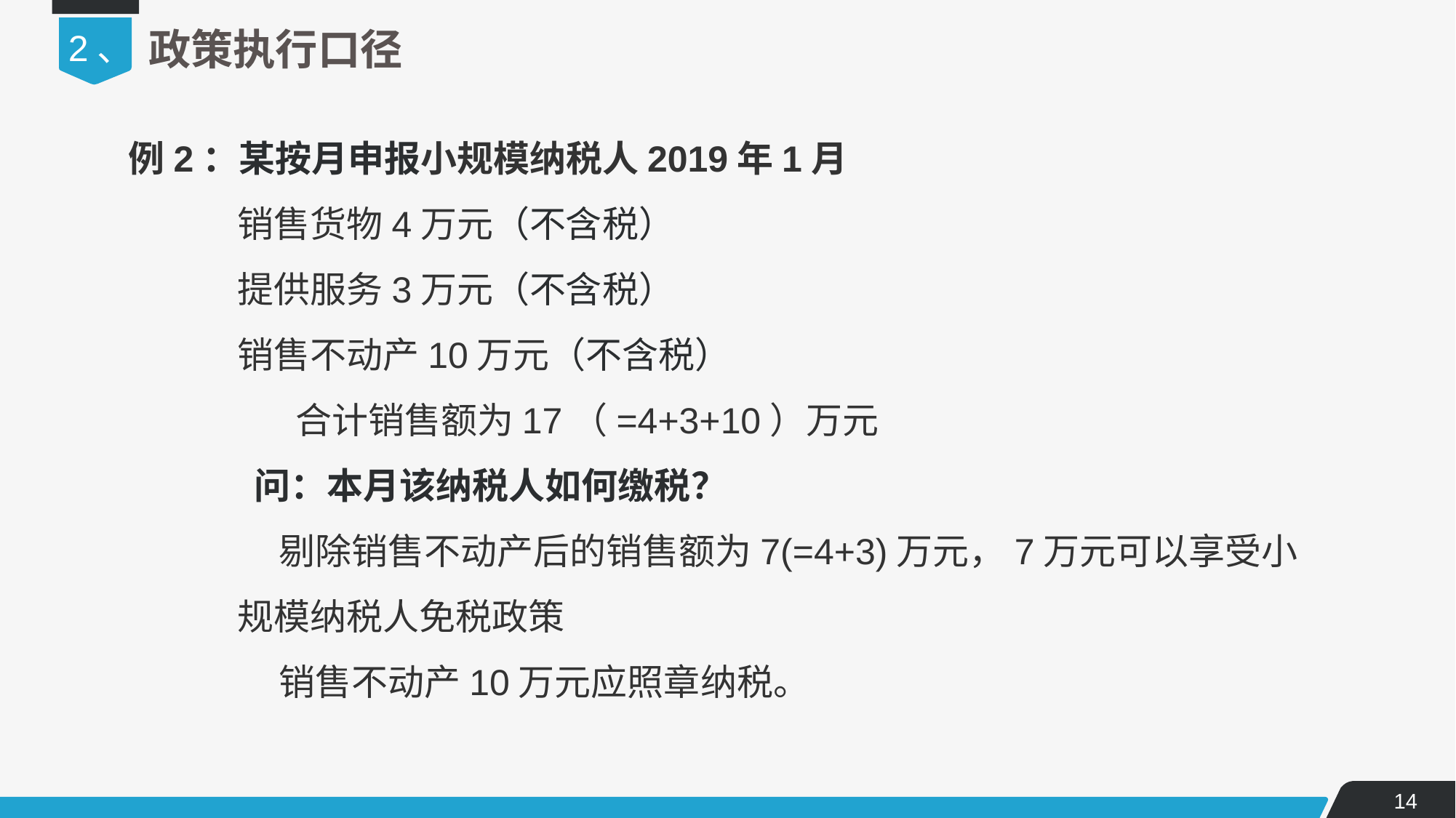

2、
政策执行口径
例2：某按月申报小规模纳税人2019年1月
销售货物4万元（不含税）
提供服务3万元（不含税）
销售不动产10万元（不含税）
      合计销售额为17（=4+3+10）万元
 问：本月该纳税人如何缴税？
    剔除销售不动产后的销售额为7(=4+3)万元，7万元可以享受小规模纳税人免税政策
    销售不动产10万元应照章纳税。